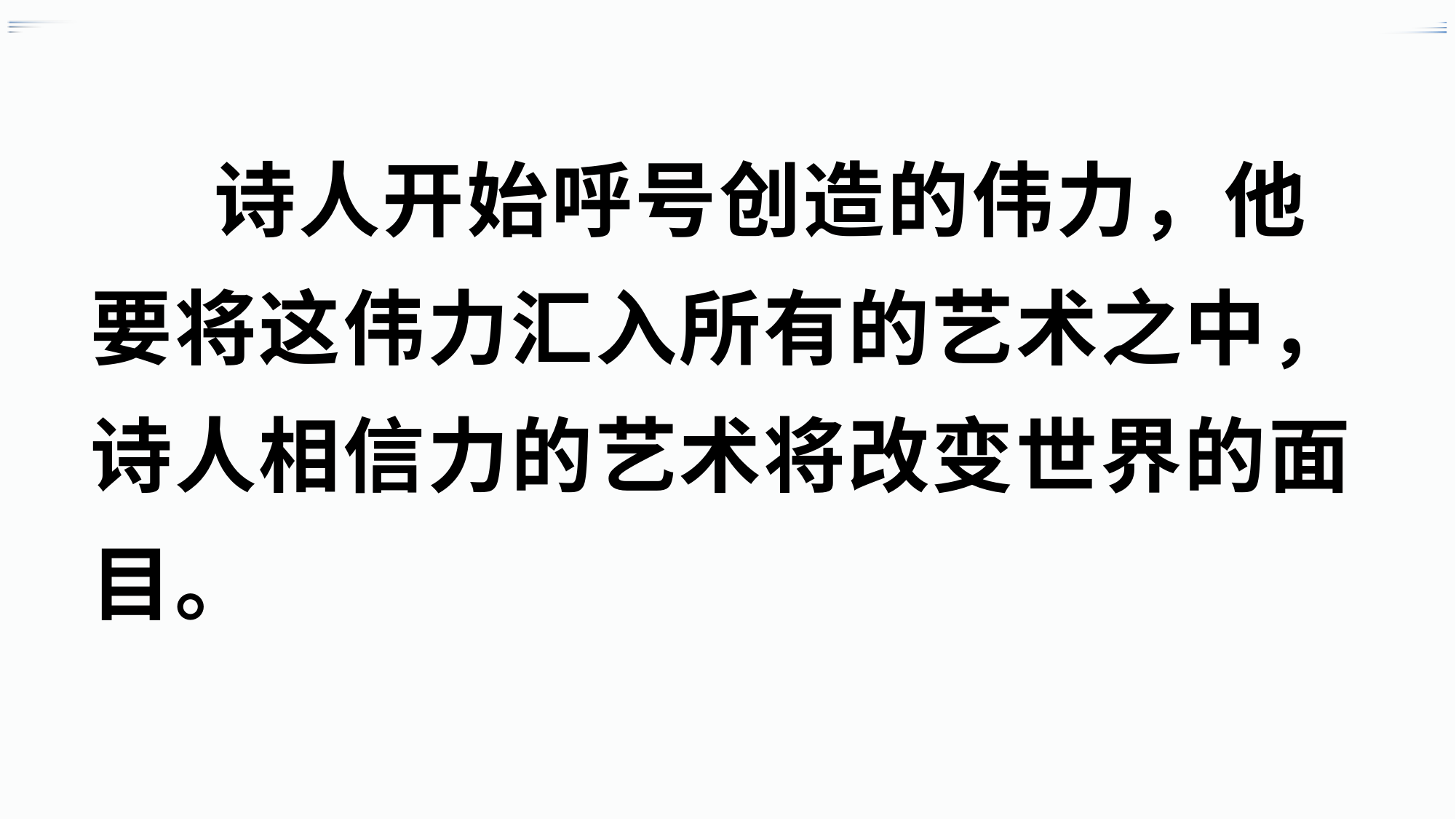

诗人开始呼号创造的伟力，他要将这伟力汇入所有的艺术之中，诗人相信力的艺术将改变世界的面目。